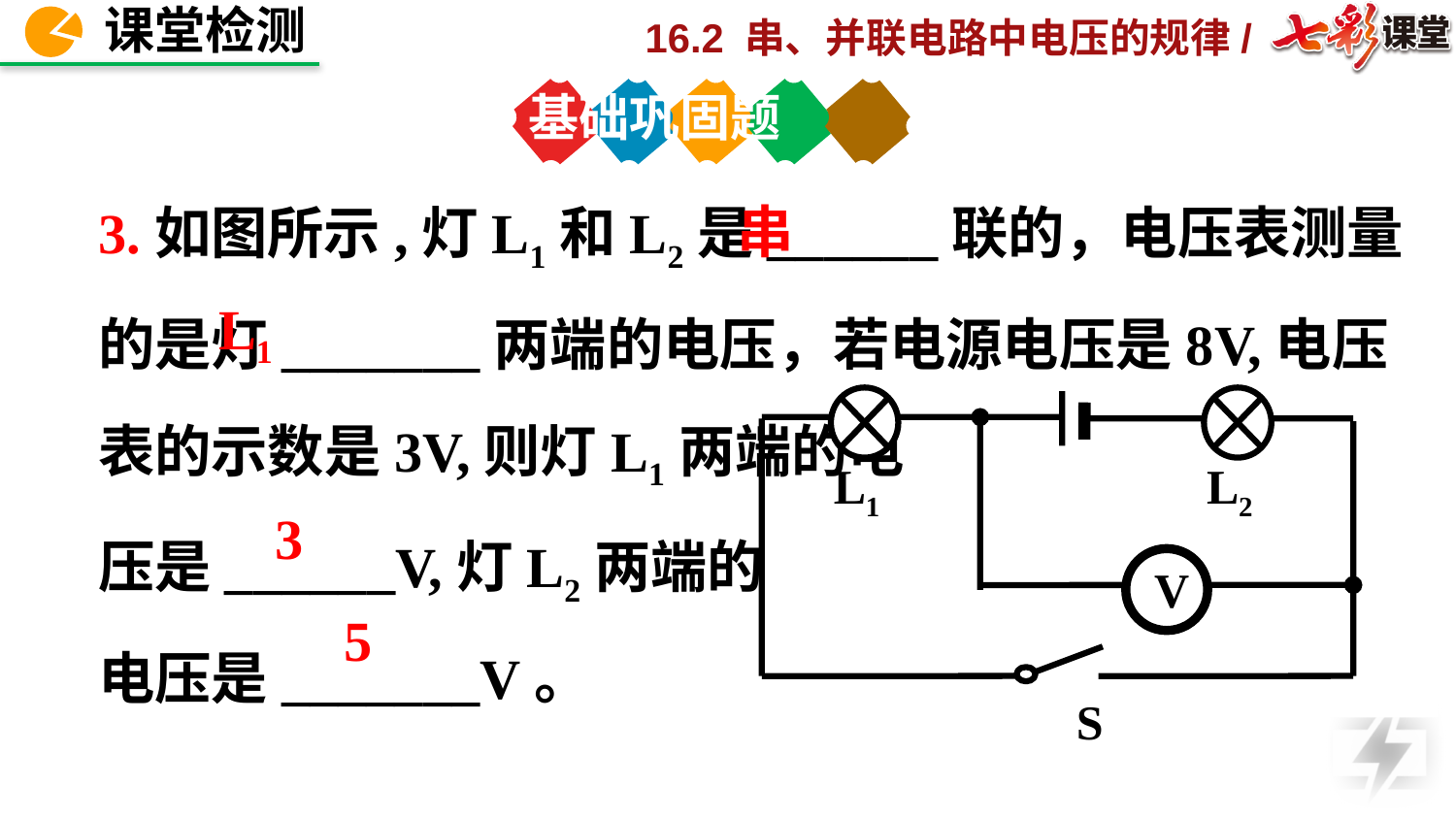

基础巩固题

3.如图所示,灯L1和L2是______联的，电压表测量的是灯_______两端的电压，若电源电压是8V,电压表的示数是3V,则灯L1两端的电
压是______V,灯L2两端的
电压是_______V。
串
L1
S

V

L2
L1

3
5